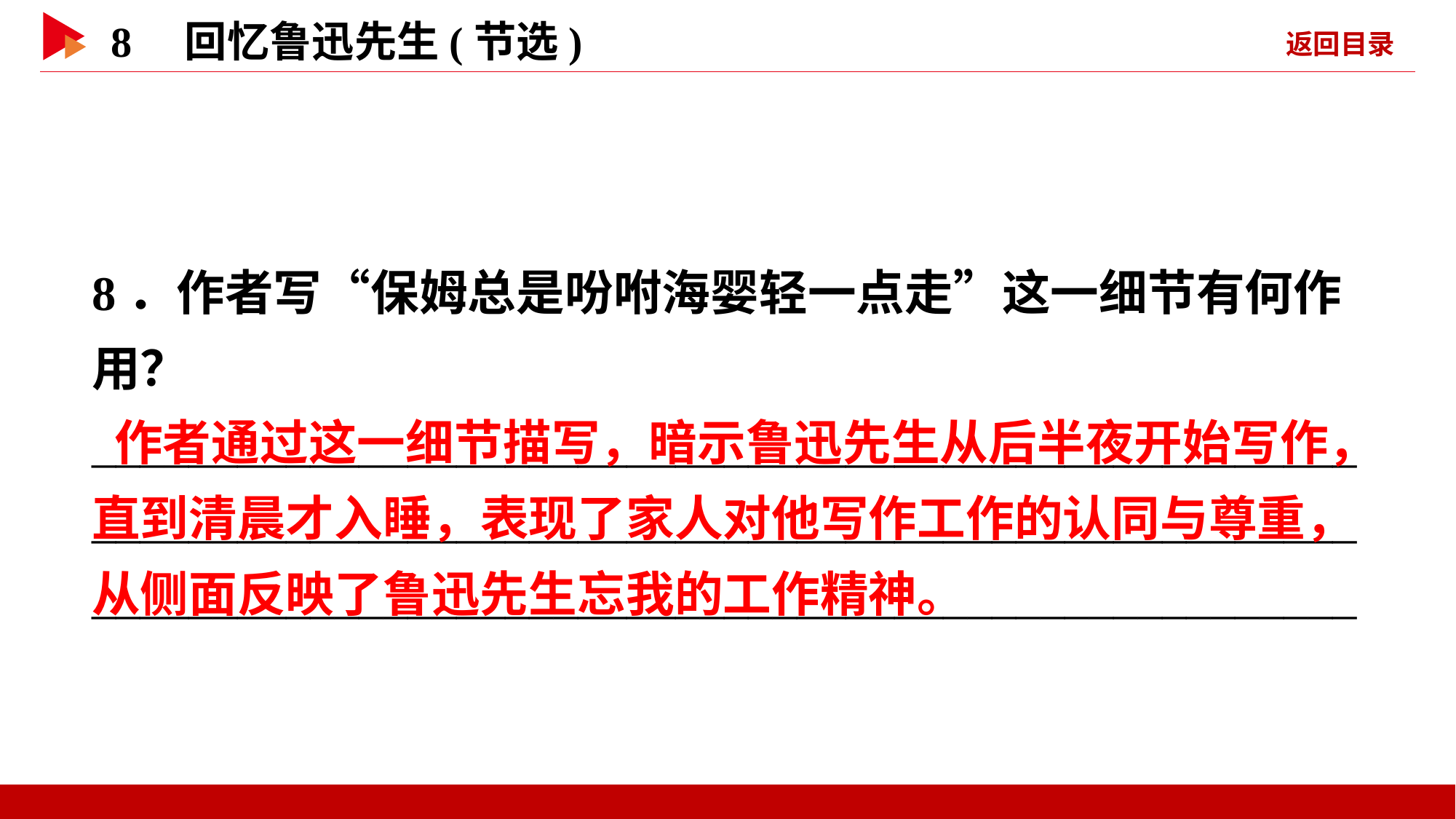

8．作者写“保姆总是吩咐海婴轻一点走”这一细节有何作用？
____________________________________________________________________________________________________________________________________________________________
 作者通过这一细节描写，暗示鲁迅先生从后半夜开始写作，直到清晨才入睡，表现了家人对他写作工作的认同与尊重，从侧面反映了鲁迅先生忘我的工作精神。